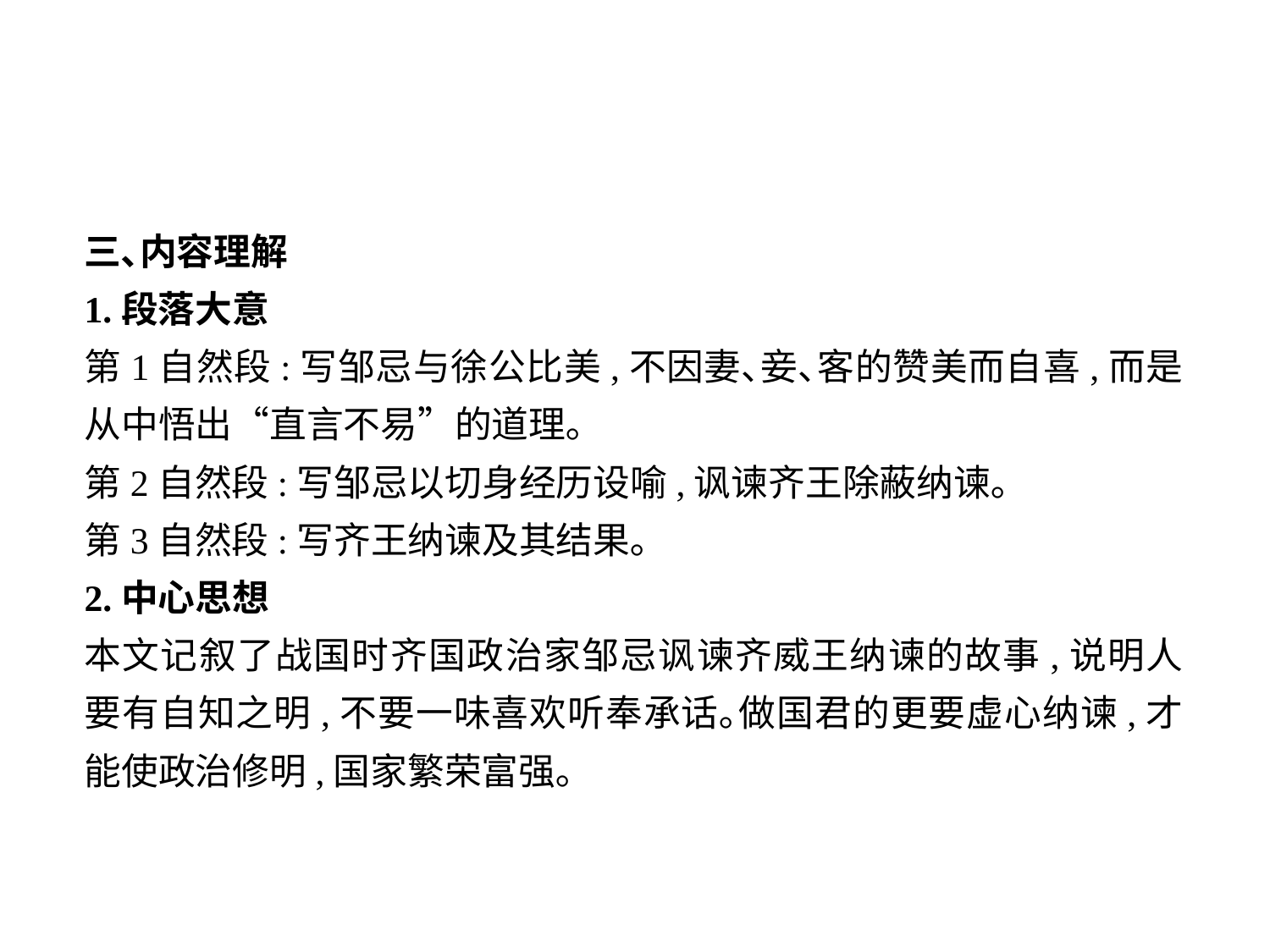

三､内容理解
1.段落大意
第1自然段:写邹忌与徐公比美,不因妻､妾､客的赞美而自喜,而是从中悟出“直言不易”的道理｡
第2自然段:写邹忌以切身经历设喻,讽谏齐王除蔽纳谏｡
第3自然段:写齐王纳谏及其结果｡
2.中心思想
本文记叙了战国时齐国政治家邹忌讽谏齐威王纳谏的故事,说明人要有自知之明,不要一味喜欢听奉承话｡做国君的更要虚心纳谏,才能使政治修明,国家繁荣富强｡